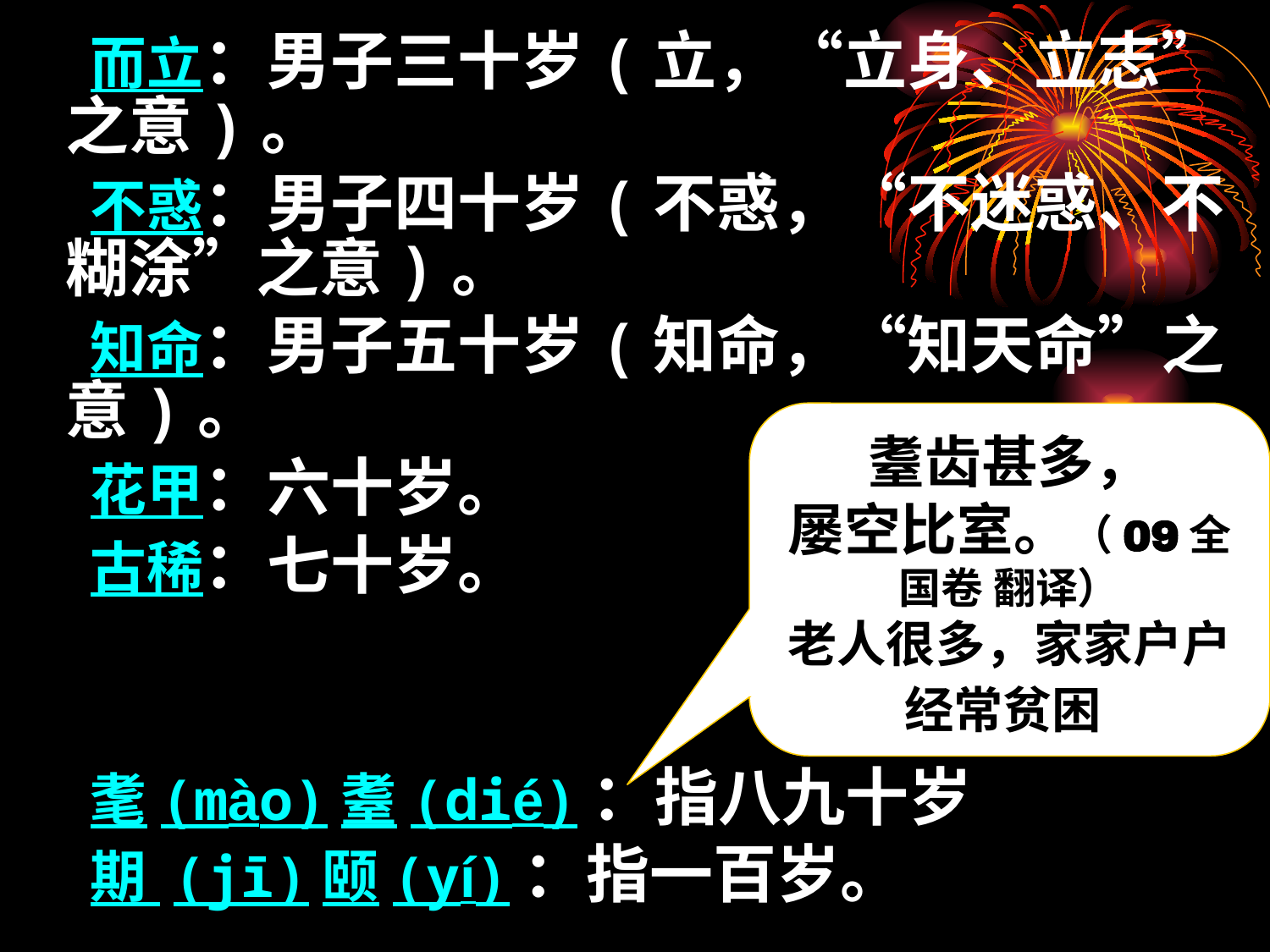

而立：男子三十岁(立，“立身、立志”之意)。
    不惑：男子四十岁(不惑，“不迷惑、不糊涂”之意)。
    知命：男子五十岁(知命，“知天命”之意)。
    花甲：六十岁。
    古稀：七十岁。

    耄(mào)耋(dié)：指八九十岁
    期 (jī)颐(yí)：指一百岁。
耋齿甚多，
屡空比室。（09全国卷 翻译）
老人很多，家家户户经常贫困